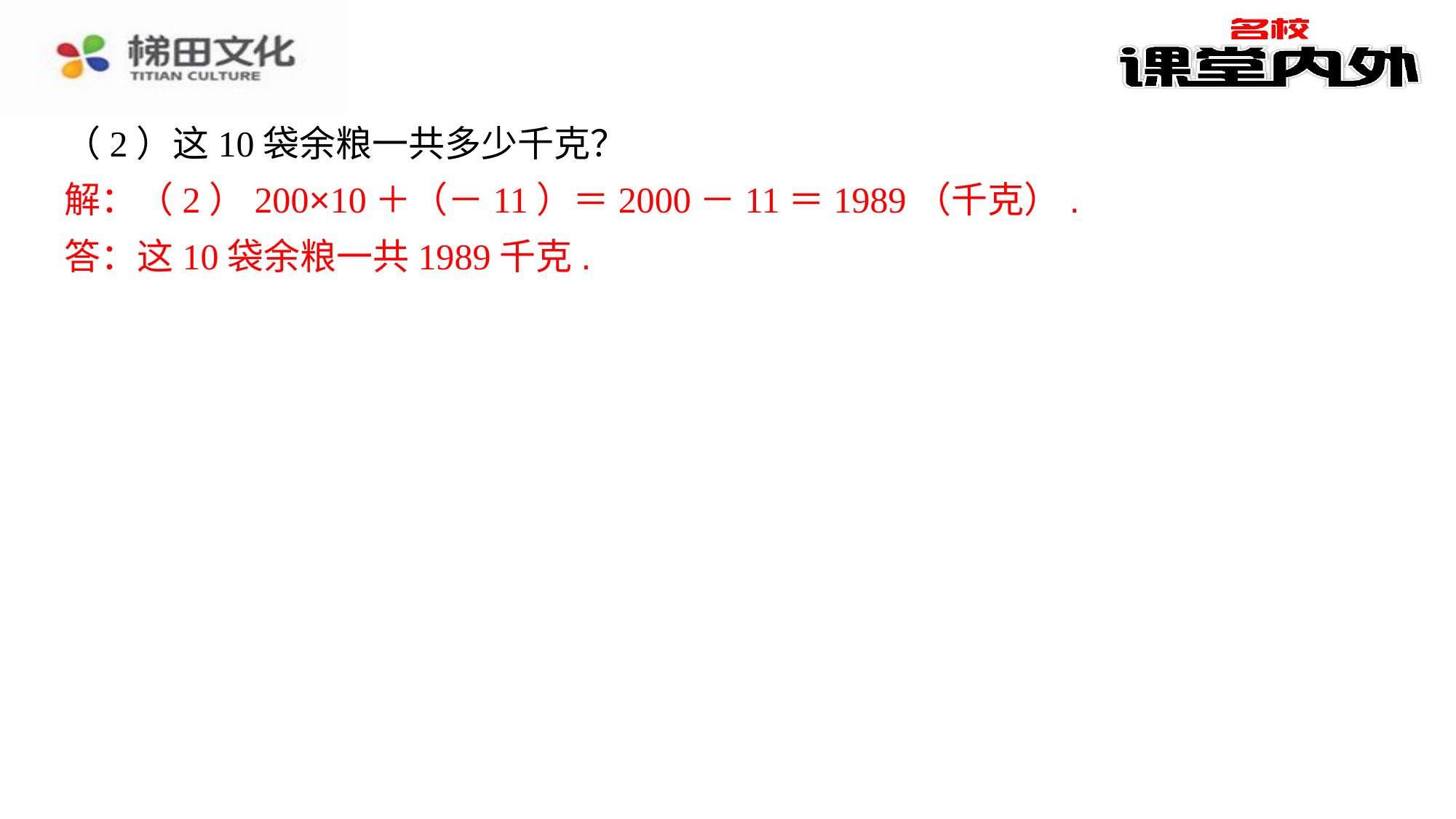

（2）这10袋余粮一共多少千克？
解：（2）200×10＋（－11）＝2000－11＝1989（千克）.
答：这10袋余粮一共1989千克.
解：（2）200×10＋（－11）＝2000－11＝1989（千克）.
答：这10袋余粮一共1989千克.